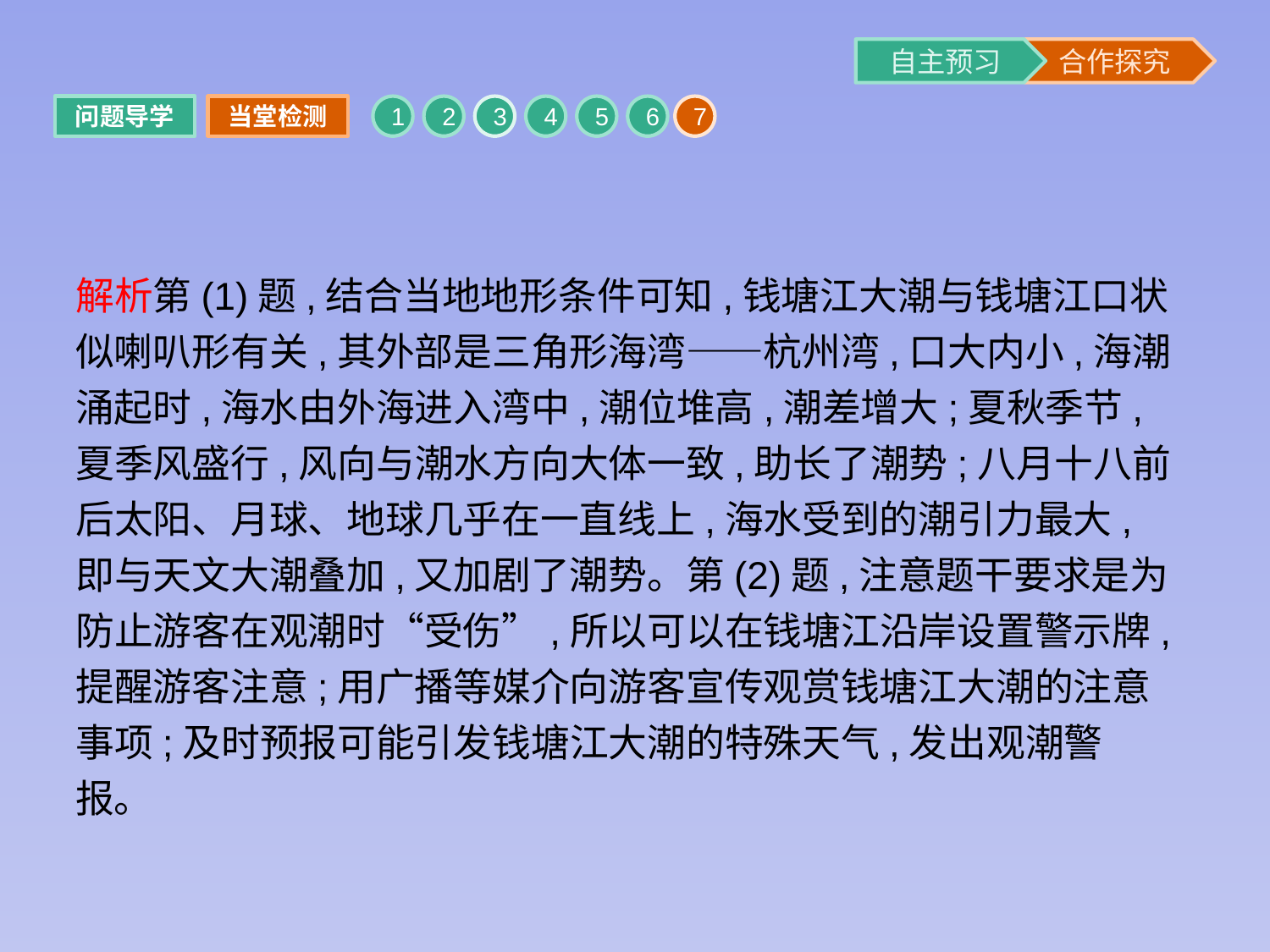

问题导学
当堂检测
1
2
3
4
5
6
7
解析第(1)题,结合当地地形条件可知,钱塘江大潮与钱塘江口状似喇叭形有关,其外部是三角形海湾——杭州湾,口大内小,海潮涌起时,海水由外海进入湾中,潮位堆高,潮差增大;夏秋季节,夏季风盛行,风向与潮水方向大体一致,助长了潮势;八月十八前后太阳、月球、地球几乎在一直线上,海水受到的潮引力最大,即与天文大潮叠加,又加剧了潮势。第(2)题,注意题干要求是为防止游客在观潮时“受伤”,所以可以在钱塘江沿岸设置警示牌,提醒游客注意;用广播等媒介向游客宣传观赏钱塘江大潮的注意事项;及时预报可能引发钱塘江大潮的特殊天气,发出观潮警报。